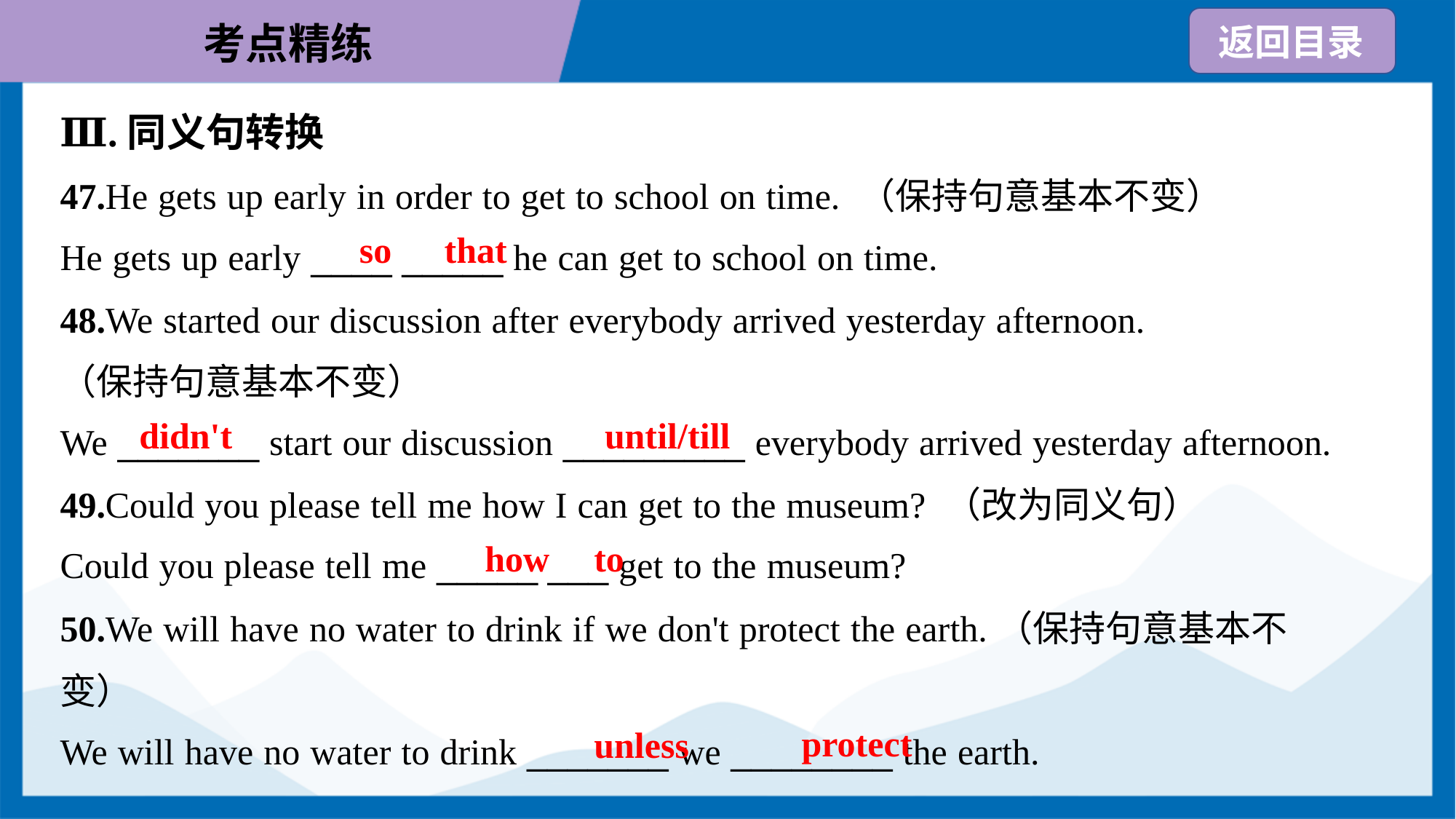

Ⅲ.同义句转换
47.He gets up early in order to get to school on time. （保持句意基本不变）
He gets up early ____ _____ he can get to school on time.
so
that
48.We started our discussion after everybody arrived yesterday afternoon.
（保持句意基本不变）
We _______ start our discussion _________ everybody arrived yesterday afternoon.
didn't
until/till
49.Could you please tell me how I can get to the museum? （改为同义句）
Could you please tell me _____ ___ get to the museum?
how
to
50.We will have no water to drink if we don't protect the earth.（保持句意基本不
变）
We will have no water to drink _______ we ________ the earth.
protect
unless